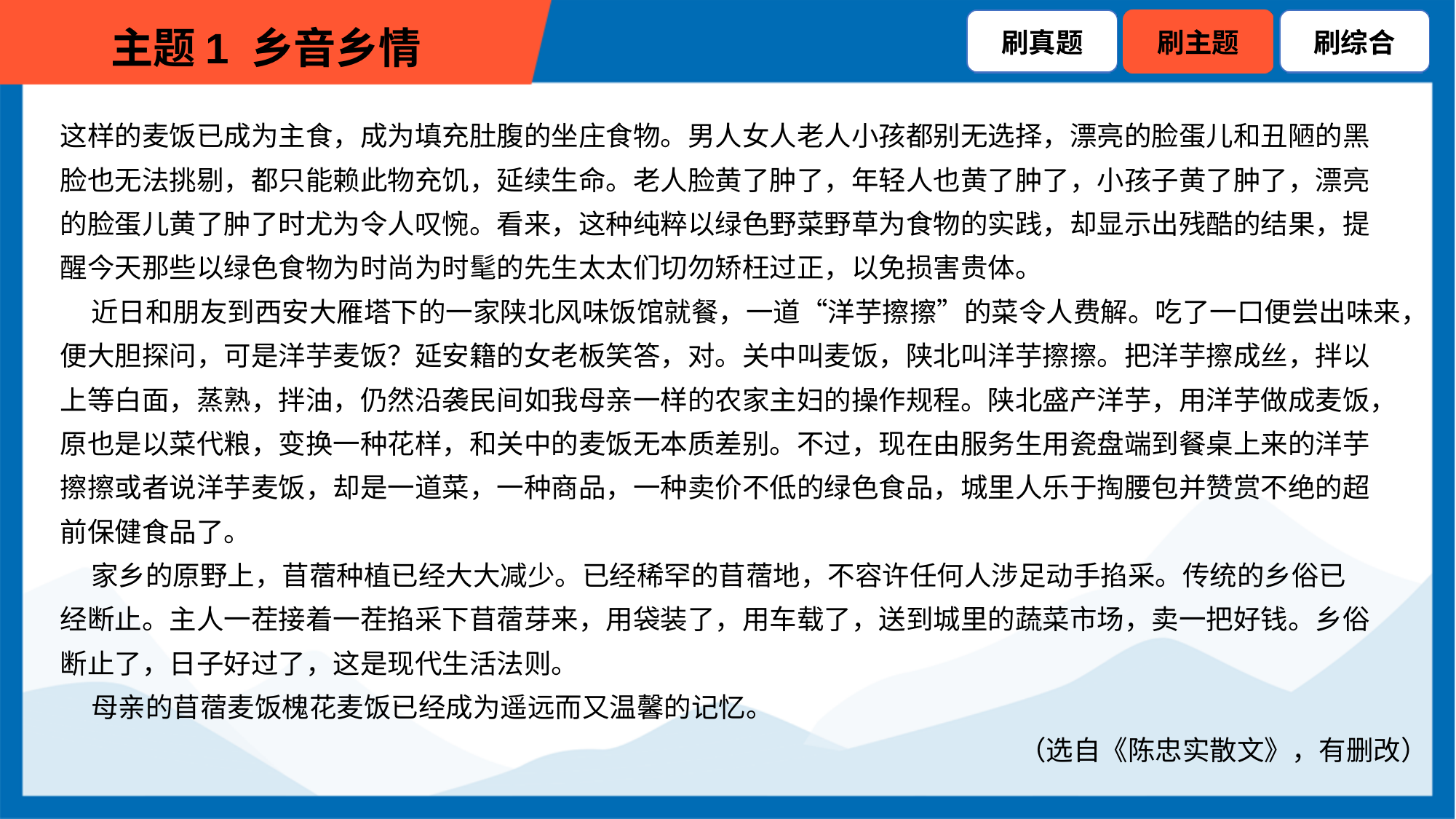

这样的麦饭已成为主食，成为填充肚腹的坐庄食物。男人女人老人小孩都别无选择，漂亮的脸蛋儿和丑陋的黑
脸也无法挑剔，都只能赖此物充饥，延续生命。老人脸黄了肿了，年轻人也黄了肿了，小孩子黄了肿了，漂亮
的脸蛋儿黄了肿了时尤为令人叹惋。看来，这种纯粹以绿色野菜野草为食物的实践，却显示出残酷的结果，提
醒今天那些以绿色食物为时尚为时髦的先生太太们切勿矫枉过正，以免损害贵体。
    近日和朋友到西安大雁塔下的一家陕北风味饭馆就餐，一道“洋芋擦擦”的菜令人费解。吃了一口便尝出味来，
便大胆探问，可是洋芋麦饭？延安籍的女老板笑答，对。关中叫麦饭，陕北叫洋芋擦擦。把洋芋擦成丝，拌以
上等白面，蒸熟，拌油，仍然沿袭民间如我母亲一样的农家主妇的操作规程。陕北盛产洋芋，用洋芋做成麦饭，
原也是以菜代粮，变换一种花样，和关中的麦饭无本质差别。不过，现在由服务生用瓷盘端到餐桌上来的洋芋
擦擦或者说洋芋麦饭，却是一道菜，一种商品，一种卖价不低的绿色食品，城里人乐于掏腰包并赞赏不绝的超
前保健食品了。
    家乡的原野上，苜蓿种植已经大大减少。已经稀罕的苜蓿地，不容许任何人涉足动手掐采。传统的乡俗已
经断止。主人一茬接着一茬掐采下苜蓿芽来，用袋装了，用车载了，送到城里的蔬菜市场，卖一把好钱。乡俗
断止了，日子好过了，这是现代生活法则。
    母亲的苜蓿麦饭槐花麦饭已经成为遥远而又温馨的记忆。
（选自《陈忠实散文》，有删改）